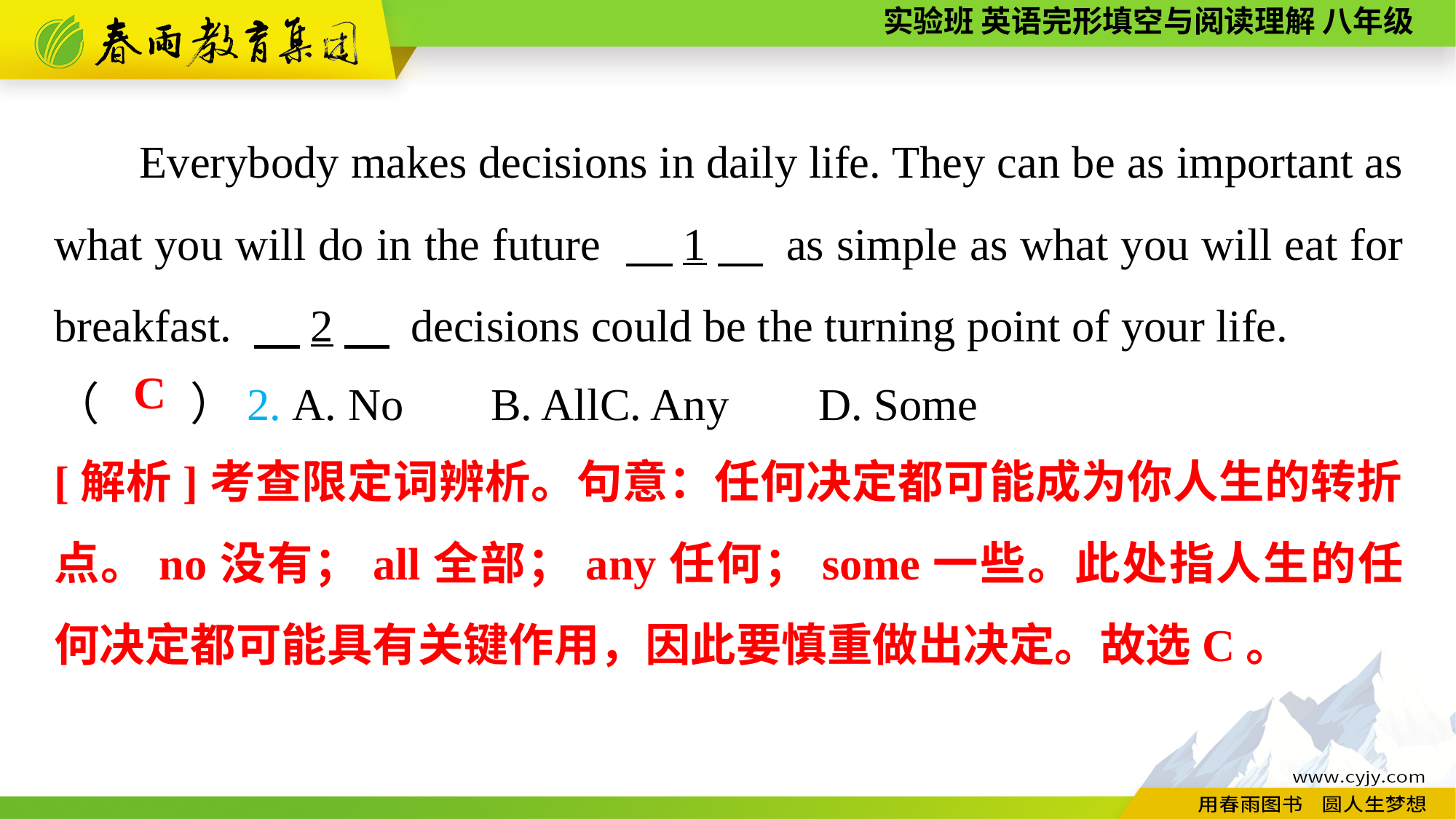

Everybody makes decisions in daily life. They can be as important as what you will do in the future 　1　 as simple as what you will eat for breakfast. 　2　 decisions could be the turning point of your life.
（　　）2. A. No	B. All	C. Any	D. Some
C
[解析]考查限定词辨析。句意：任何决定都可能成为你人生的转折点。no没有；all全部；any任何；some一些。此处指人生的任何决定都可能具有关键作用，因此要慎重做出决定。故选C。